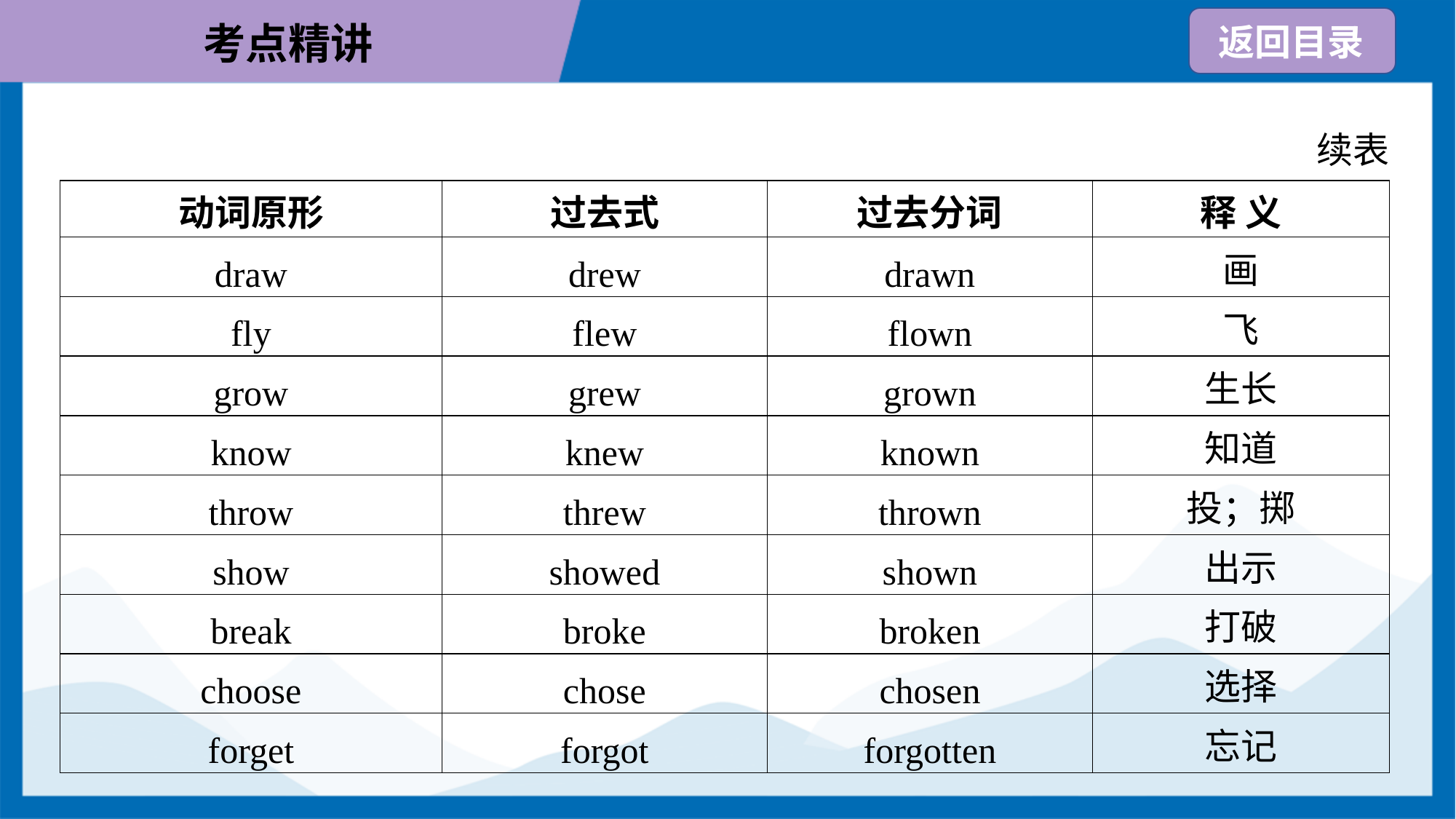

续表
| 动词原形 | 过去式 | 过去分词 | 释 义 |
| --- | --- | --- | --- |
| draw | drew | drawn | 画 |
| fly | flew | flown | 飞 |
| grow | grew | grown | 生长 |
| know | knew | known | 知道 |
| throw | threw | thrown | 投；掷 |
| show | showed | shown | 出示 |
| break | broke | broken | 打破 |
| choose | chose | chosen | 选择 |
| forget | forgot | forgotten | 忘记 |